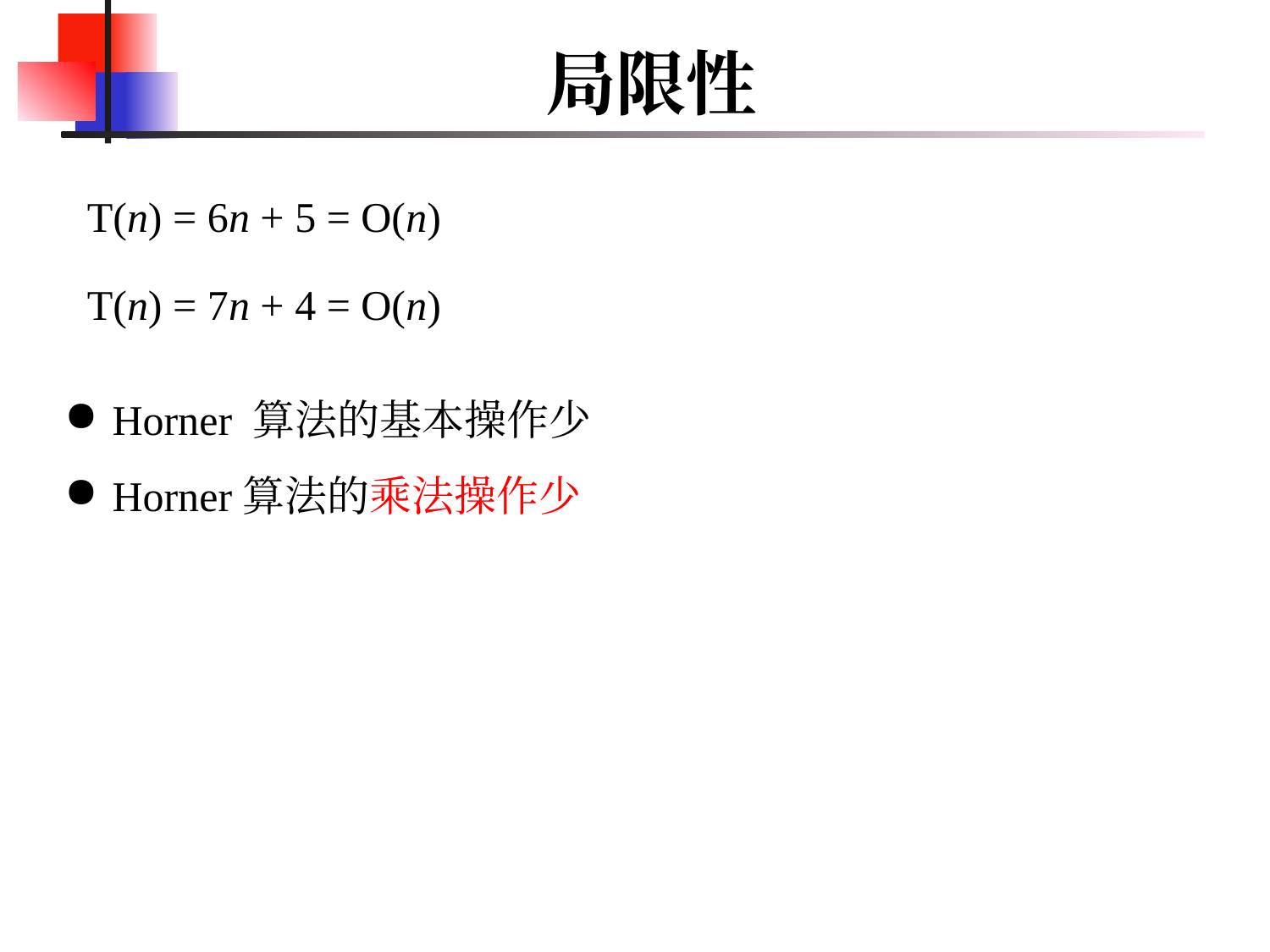

# 局限性
T(n) = 6n + 5 = O(n)
T(n) = 7n + 4 = O(n)
Horner 算法的基本操作少
Horner算法的乘法操作少